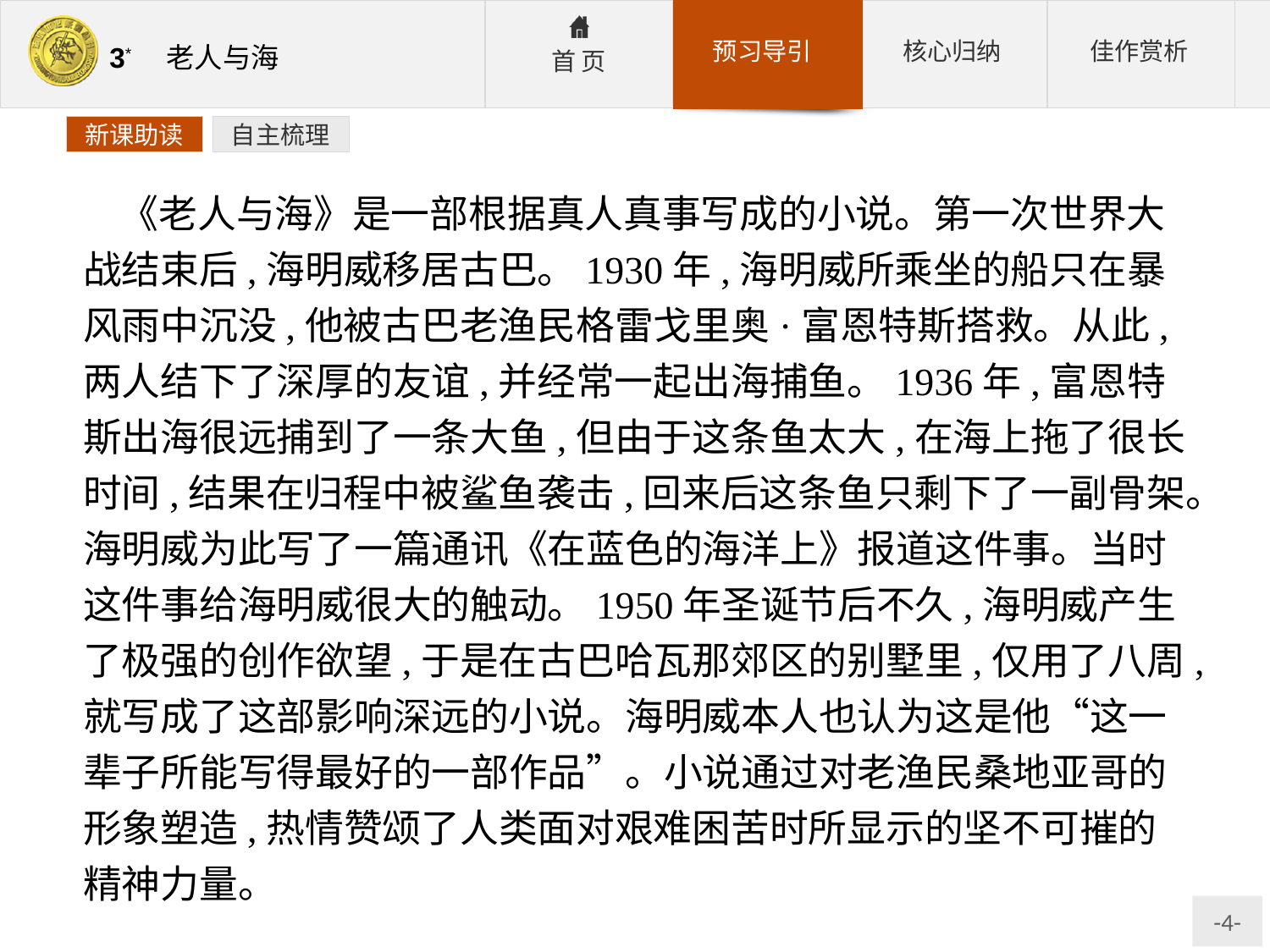

新课助读
自主梳理
《老人与海》是一部根据真人真事写成的小说。第一次世界大战结束后,海明威移居古巴。1930年,海明威所乘坐的船只在暴风雨中沉没,他被古巴老渔民格雷戈里奥·富恩特斯搭救。从此,两人结下了深厚的友谊,并经常一起出海捕鱼。1936年,富恩特斯出海很远捕到了一条大鱼,但由于这条鱼太大,在海上拖了很长时间,结果在归程中被鲨鱼袭击,回来后这条鱼只剩下了一副骨架。海明威为此写了一篇通讯《在蓝色的海洋上》报道这件事。当时这件事给海明威很大的触动。1950年圣诞节后不久,海明威产生了极强的创作欲望,于是在古巴哈瓦那郊区的别墅里,仅用了八周,就写成了这部影响深远的小说。海明威本人也认为这是他“这一辈子所能写得最好的一部作品”。小说通过对老渔民桑地亚哥的形象塑造,热情赞颂了人类面对艰难困苦时所显示的坚不可摧的精神力量。